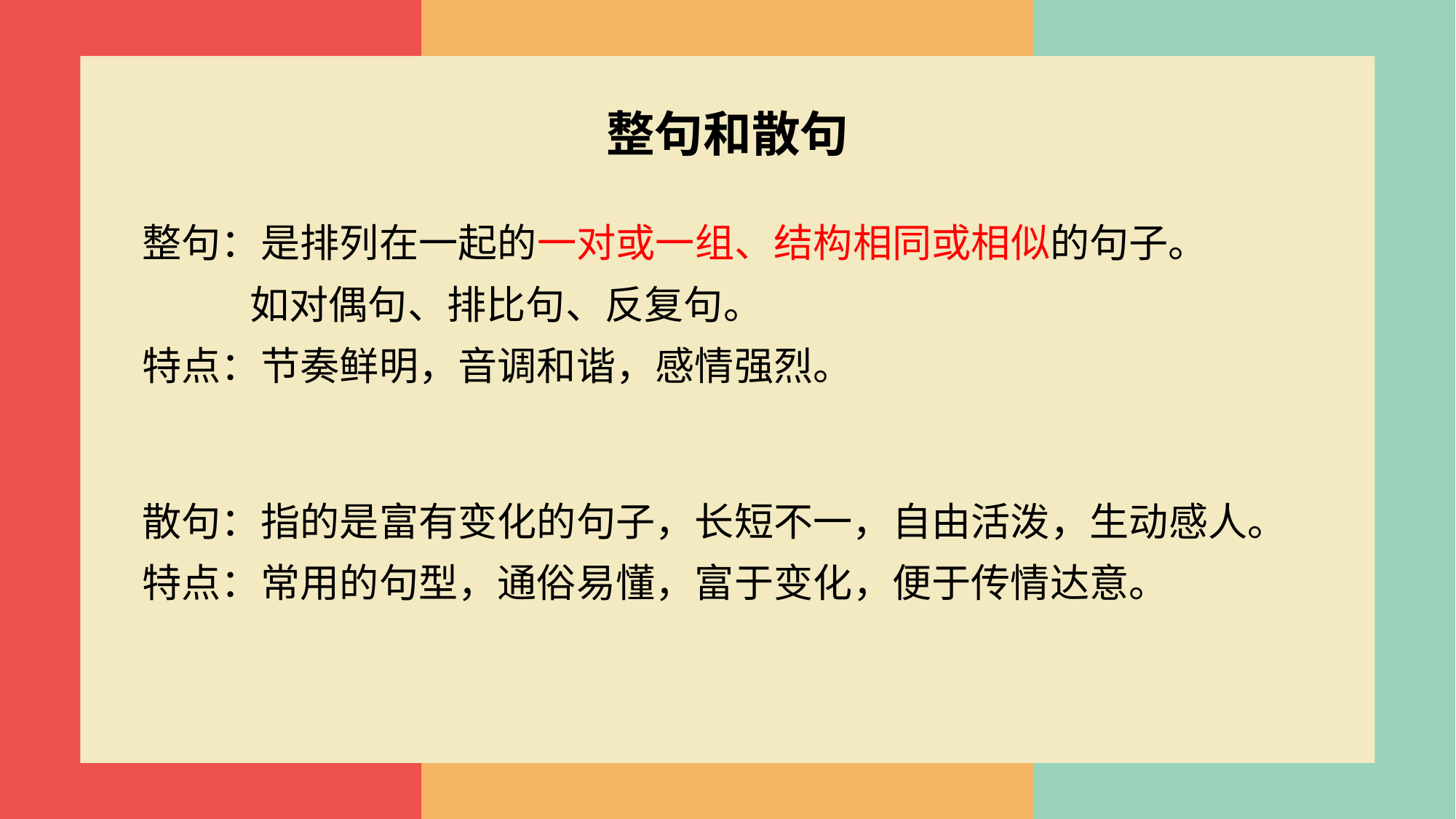

整句和散句
整句：是排列在一起的一对或一组、结构相同或相似的句子。
           如对偶句、排比句、反复句。
特点：节奏鲜明，音调和谐，感情强烈。
散句：指的是富有变化的句子，长短不一，自由活泼，生动感人。
特点：常用的句型，通俗易懂，富于变化，便于传情达意。